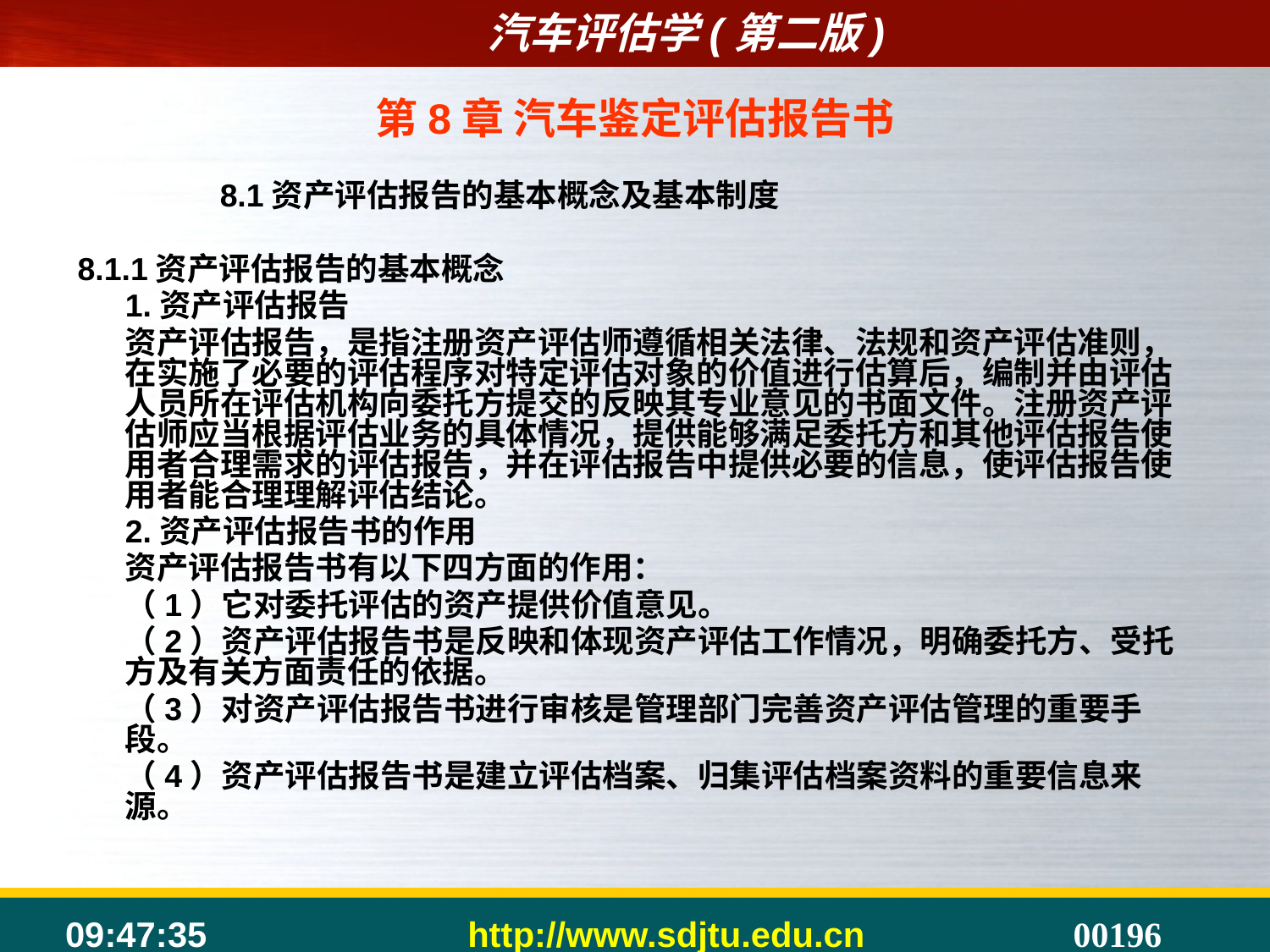

# 第8章 汽车鉴定评估报告书
                8.1资产评估报告的基本概念及基本制度

8.1.1资产评估报告的基本概念
	1.资产评估报告
	资产评估报告，是指注册资产评估师遵循相关法律、法规和资产评估准则，在实施了必要的评估程序对特定评估对象的价值进行估算后，编制并由评估人员所在评估机构向委托方提交的反映其专业意见的书面文件。注册资产评估师应当根据评估业务的具体情况，提供能够满足委托方和其他评估报告使用者合理需求的评估报告，并在评估报告中提供必要的信息，使评估报告使用者能合理理解评估结论。
	2.资产评估报告书的作用
	资产评估报告书有以下四方面的作用：
	（1）它对委托评估的资产提供价值意见。
	（2）资产评估报告书是反映和体现资产评估工作情况，明确委托方、受托方及有关方面责任的依据。
	（3）对资产评估报告书进行审核是管理部门完善资产评估管理的重要手段。
	（4）资产评估报告书是建立评估档案、归集评估档案资料的重要信息来源。